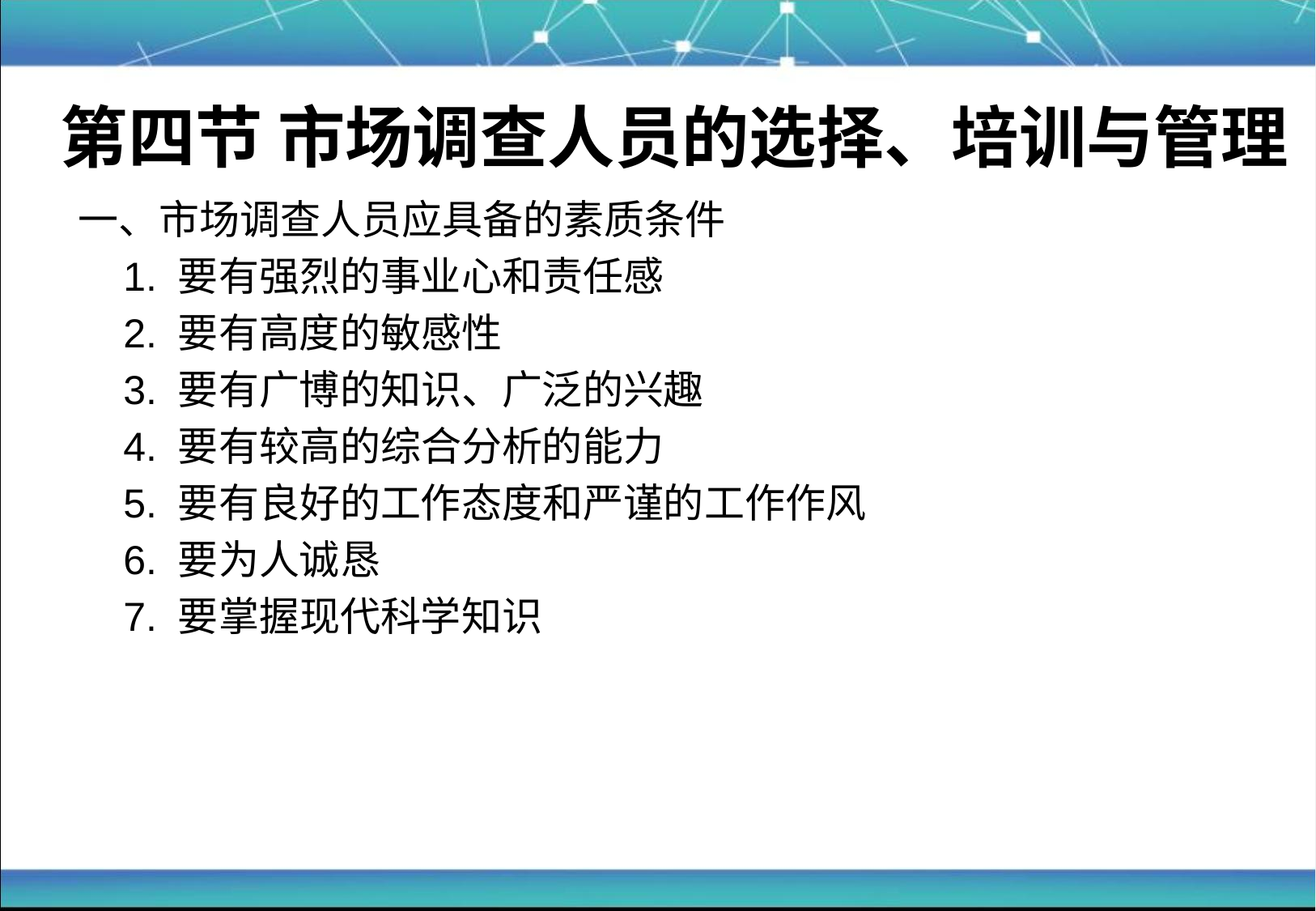

# 第四节 市场调查人员的选择、培训与管理
一、市场调查人员应具备的素质条件
    1. 要有强烈的事业心和责任感
    2. 要有高度的敏感性
    3. 要有广博的知识、广泛的兴趣
    4. 要有较高的综合分析的能力
    5. 要有良好的工作态度和严谨的工作作风
    6. 要为人诚恳
    7. 要掌握现代科学知识